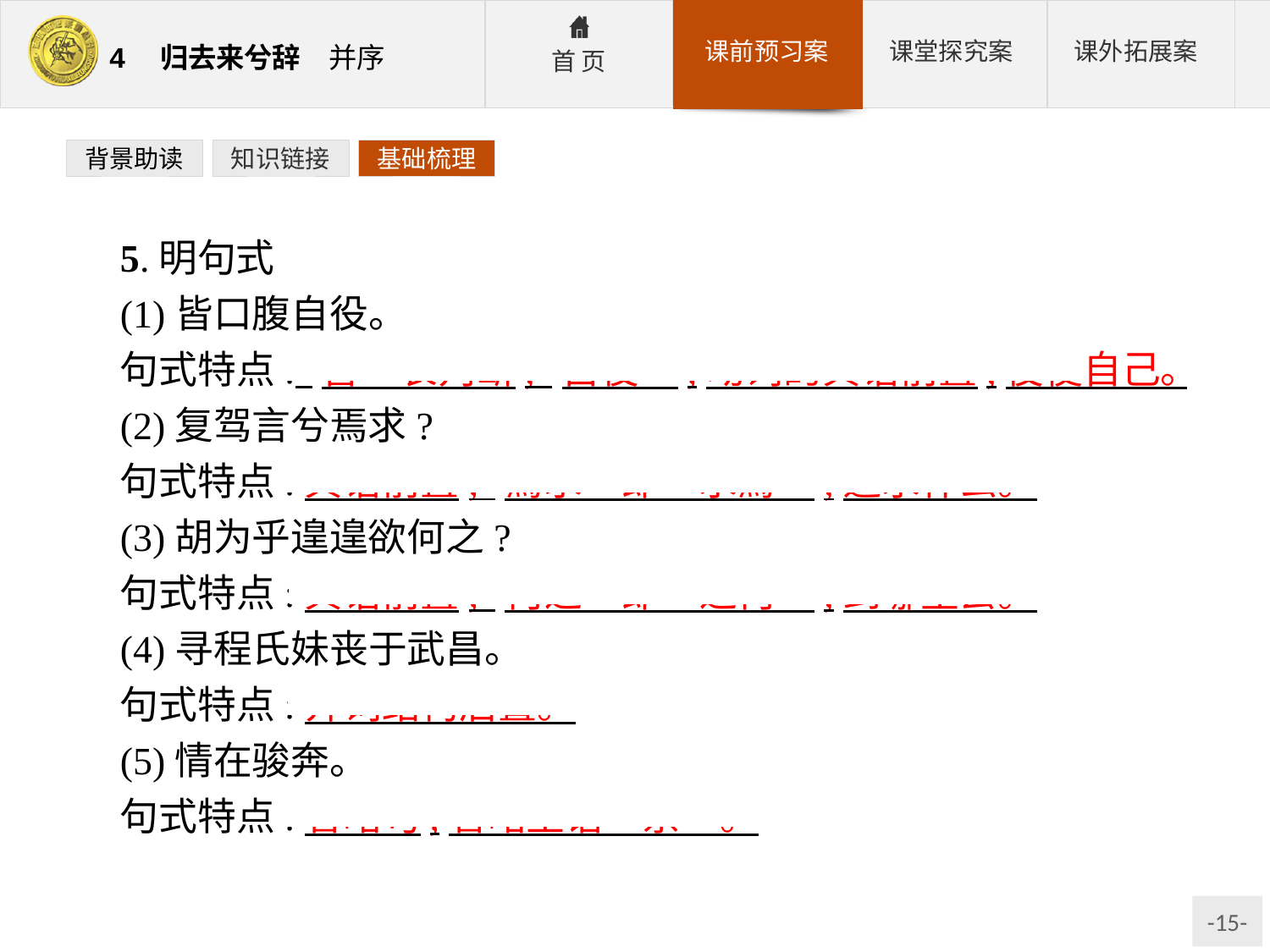

背景助读
知识链接
基础梳理
5.明句式
(1)皆口腹自役。
句式特点:“皆”表判断;“自役”,动词的宾语前置,役使自己。
(2)复驾言兮焉求?
句式特点:宾语前置,“焉求”即“求焉”,追求什么。
(3)胡为乎遑遑欲何之?
句式特点:宾语前置,“何之”即“之何”,到哪里去。
(4)寻程氏妹丧于武昌。
句式特点:介词结构后置。
(5)情在骏奔。
句式特点:省略句,省略主语“余”。